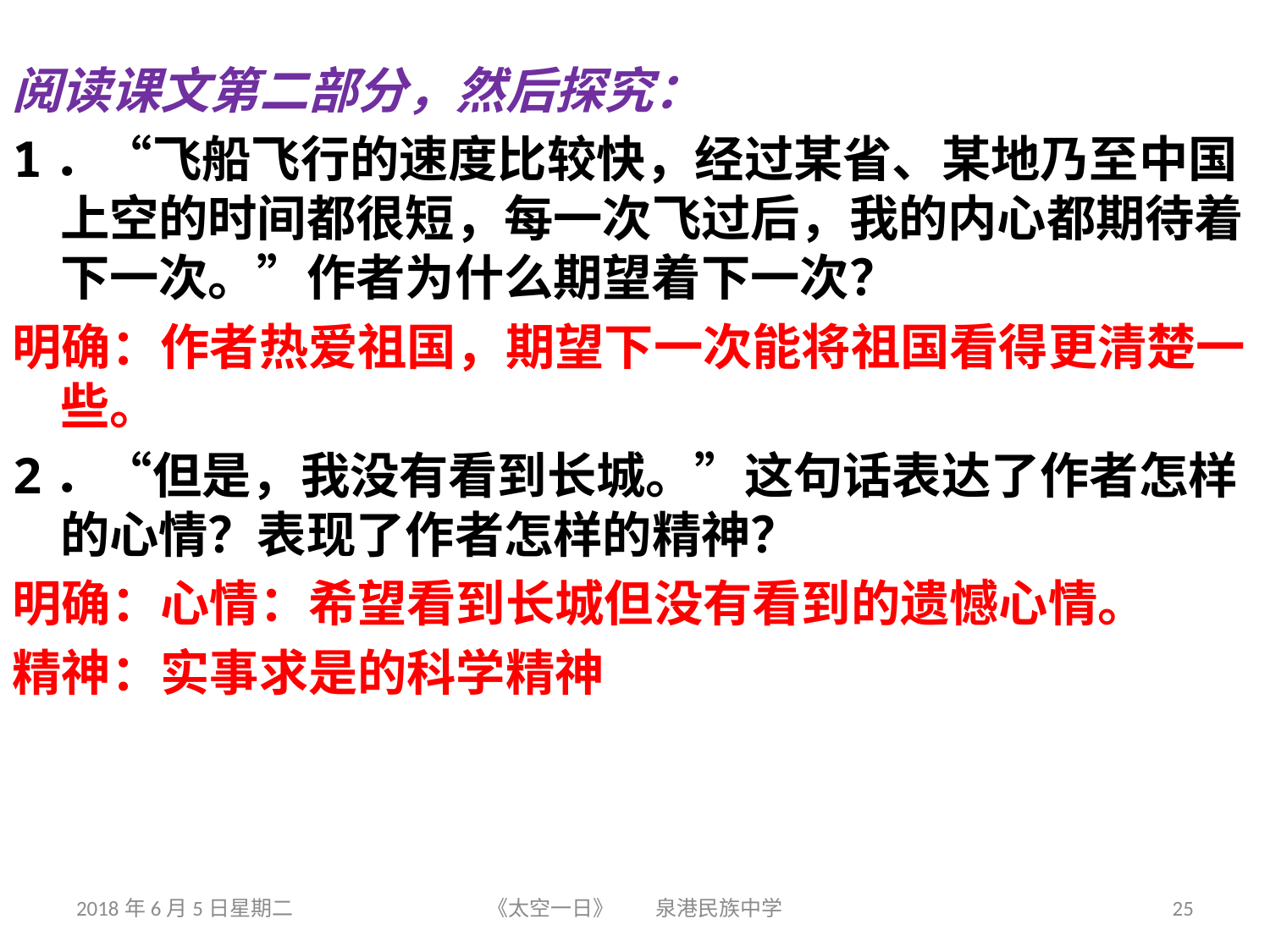

阅读课文第二部分，然后探究：
1．“飞船飞行的速度比较快，经过某省、某地乃至中国上空的时间都很短，每一次飞过后，我的内心都期待着下一次。”作者为什么期望着下一次？
明确：作者热爱祖国，期望下一次能将祖国看得更清楚一些。
2．“但是，我没有看到长城。”这句话表达了作者怎样的心情？表现了作者怎样的精神？
明确：心情：希望看到长城但没有看到的遗憾心情。
精神：实事求是的科学精神

2018年6月5日星期二
《太空一日》         泉港民族中学
25